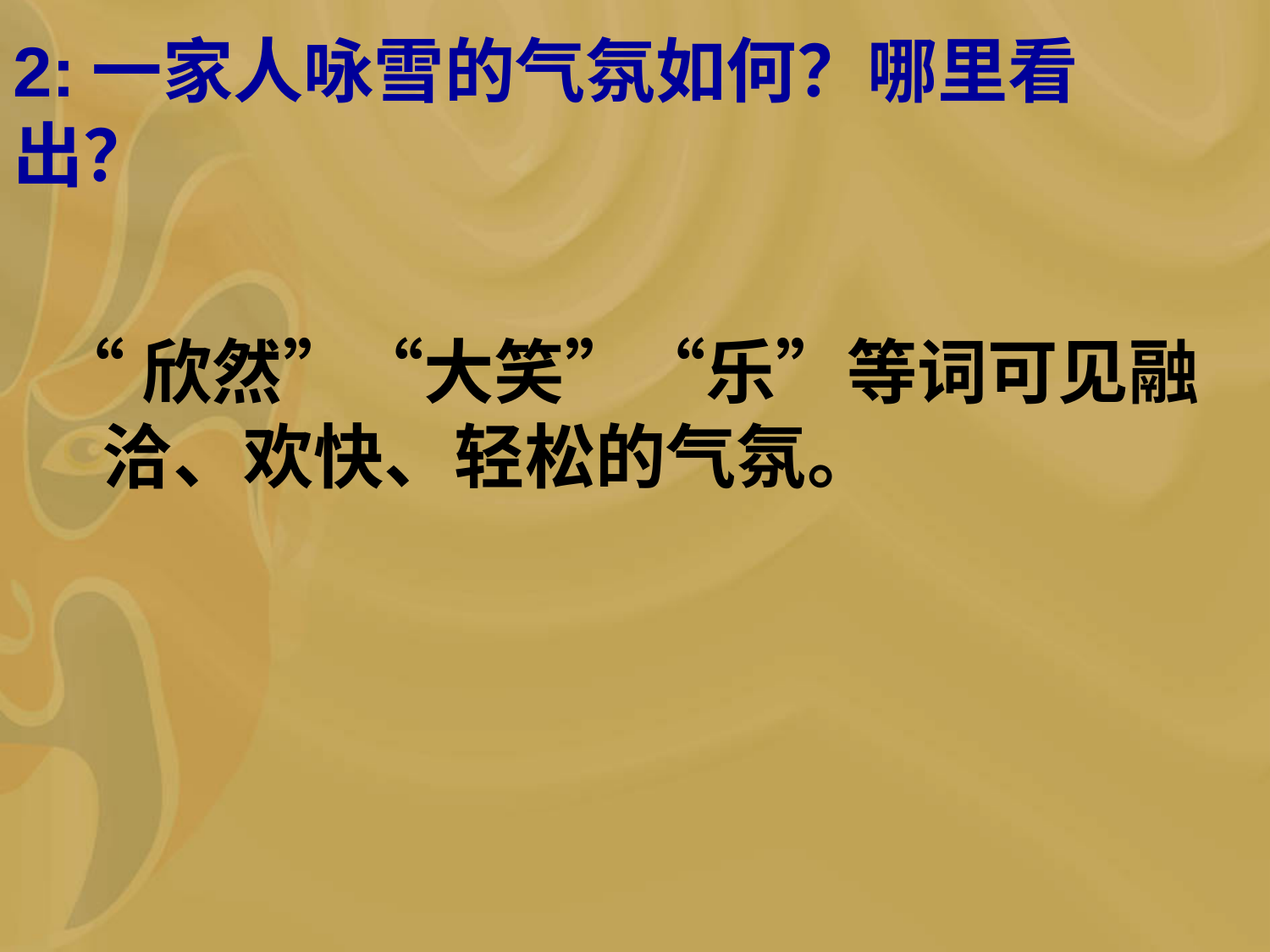

# 2:一家人咏雪的气氛如何？哪里看出？

“欣然”“大笑”“乐”等词可见融洽、欢快、轻松的气氛。